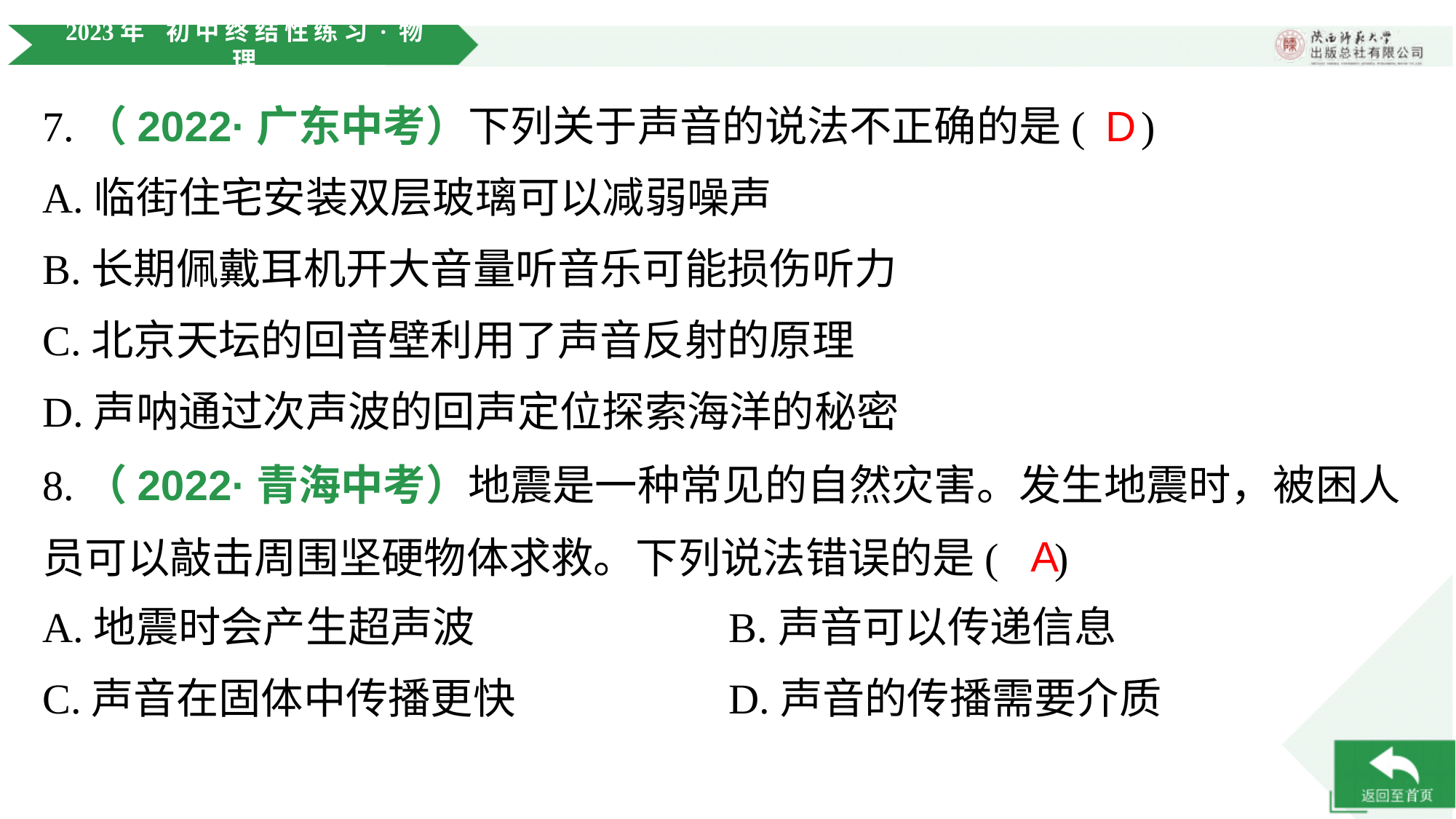

7.（2022·广东中考）下列关于声音的说法不正确的是(     )
D
A.临街住宅安装双层玻璃可以减弱噪声
B.长期佩戴耳机开大音量听音乐可能损伤听力
C.北京天坛的回音壁利用了声音反射的原理
D.声呐通过次声波的回声定位探索海洋的秘密
8.（2022·青海中考）地震是一种常见的自然灾害。发生地震时，被困人
员可以敲击周围坚硬物体求救。下列说法错误的是(     )
A
A.地震时会产生超声波	B.声音可以传递信息
C.声音在固体中传播更快	D.声音的传播需要介质